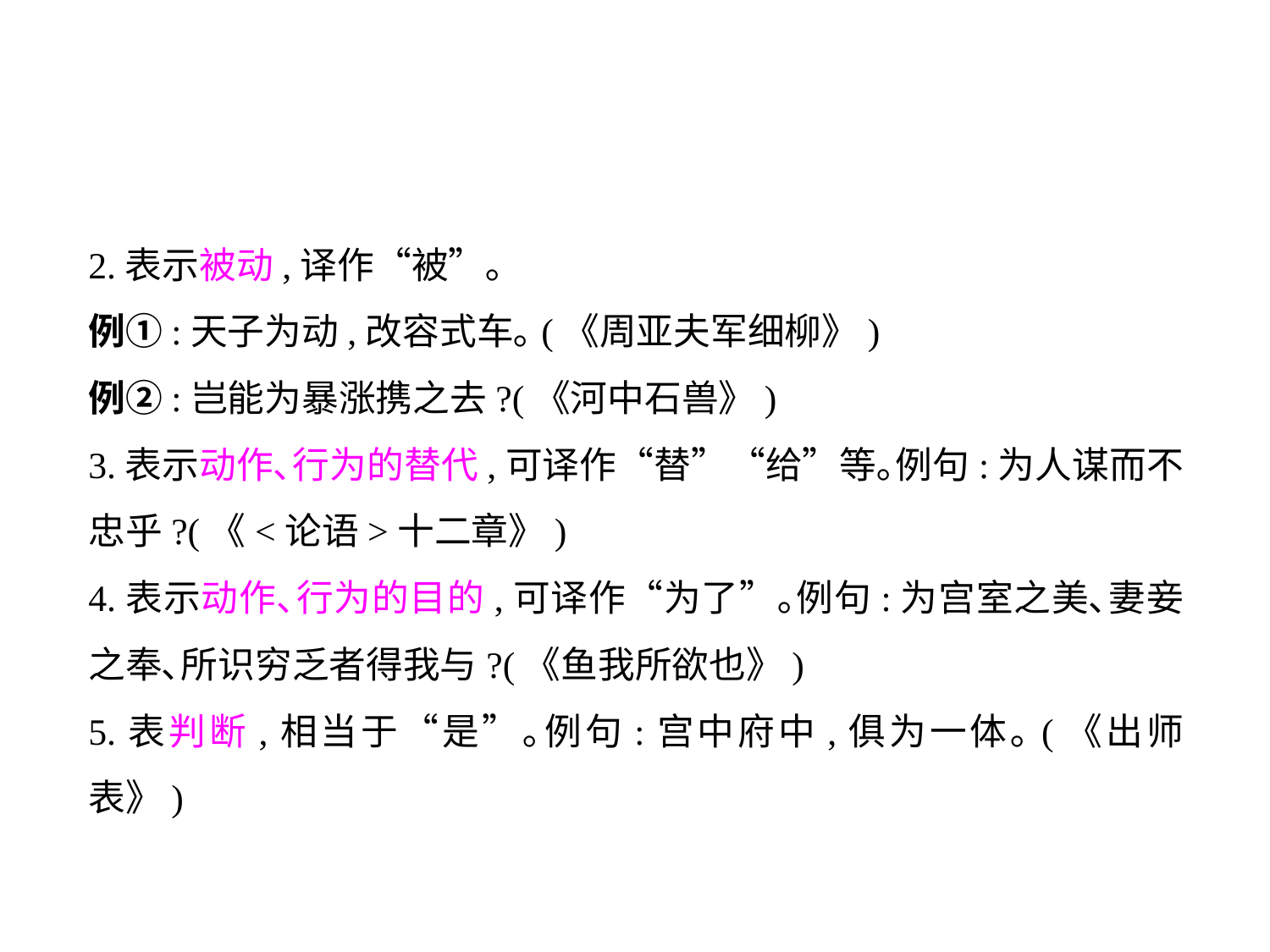

2.表示被动,译作“被”｡
例①:天子为动,改容式车｡(《周亚夫军细柳》)
例②:岂能为暴涨携之去?(《河中石兽》)
3.表示动作､行为的替代,可译作“替”“给”等｡例句:为人谋而不忠乎?(《<论语>十二章》)
4.表示动作､行为的目的,可译作“为了”｡例句:为宫室之美､妻妾之奉､所识穷乏者得我与?(《鱼我所欲也》)
5.表判断,相当于“是”｡例句:宫中府中,俱为一体｡(《出师表》)